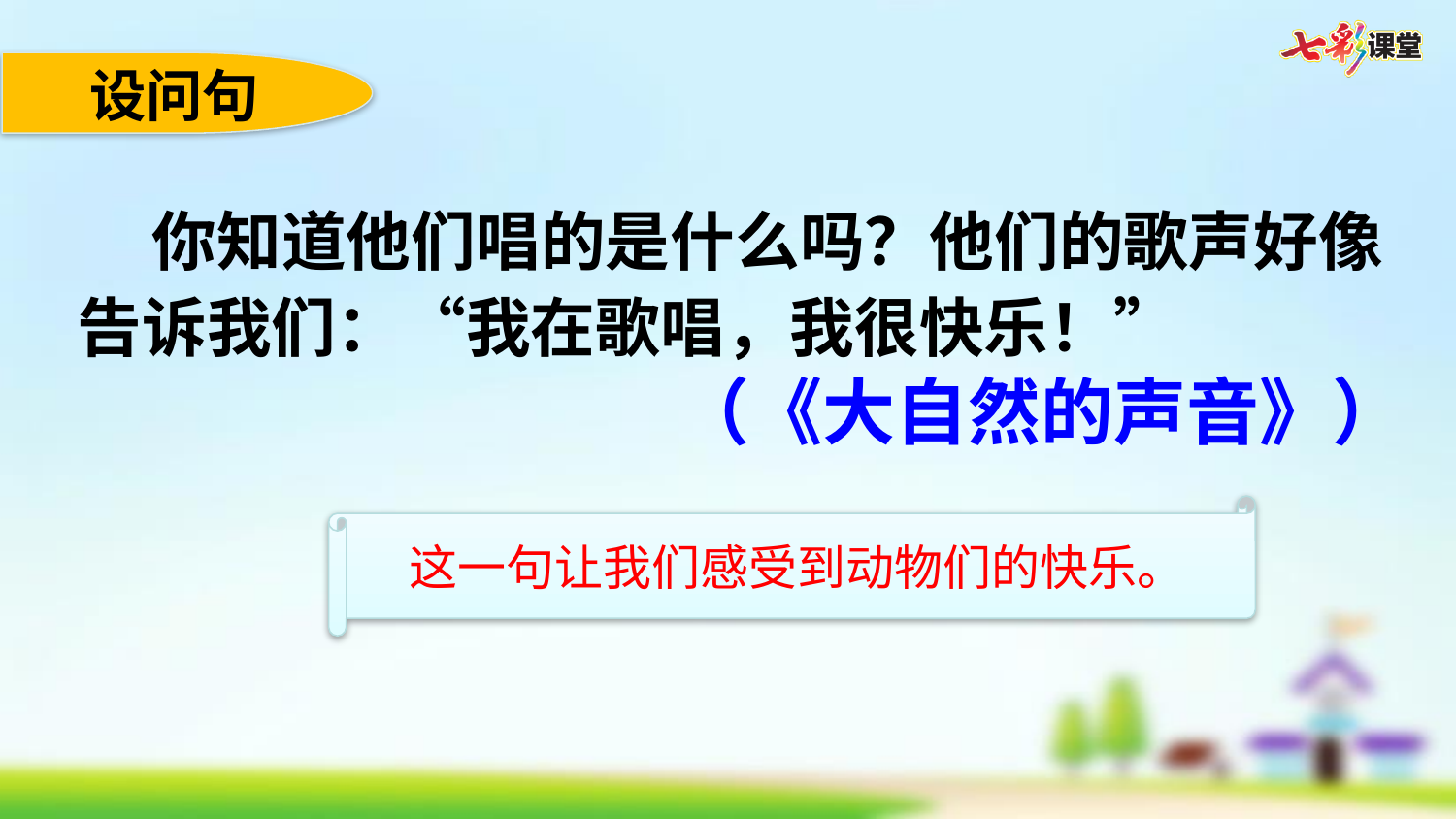

设问句
    你知道他们唱的是什么吗？他们的歌声好像告诉我们：“我在歌唱，我很快乐！”
（《大自然的声音》）
　这一句让我们感受到动物们的快乐。